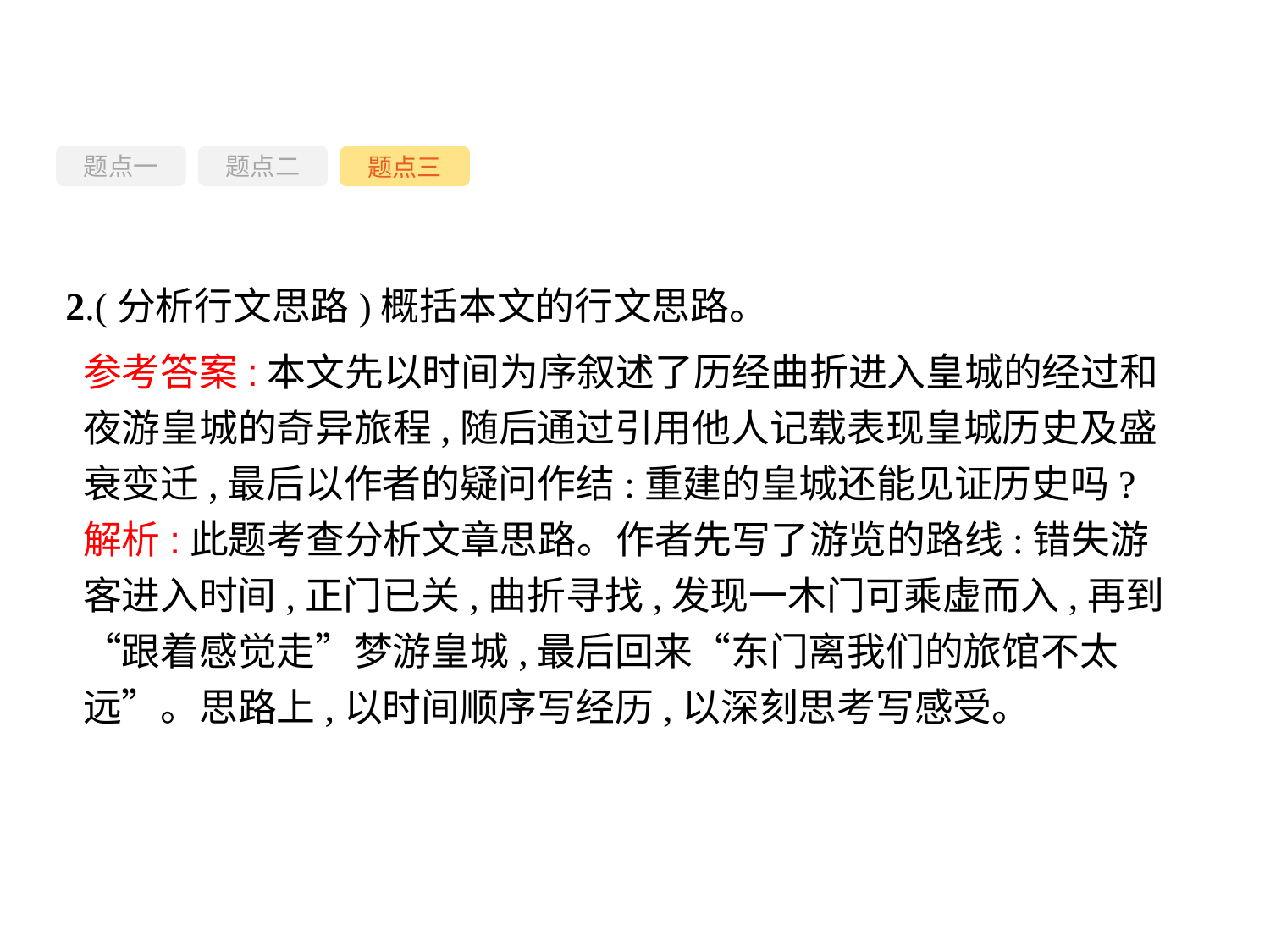

题点一
题点三
题点二
2.(分析行文思路)概括本文的行文思路。
参考答案:本文先以时间为序叙述了历经曲折进入皇城的经过和夜游皇城的奇异旅程,随后通过引用他人记载表现皇城历史及盛衰变迁,最后以作者的疑问作结:重建的皇城还能见证历史吗?
解析:此题考查分析文章思路。作者先写了游览的路线:错失游客进入时间,正门已关,曲折寻找,发现一木门可乘虚而入,再到“跟着感觉走”梦游皇城,最后回来“东门离我们的旅馆不太远”。思路上,以时间顺序写经历,以深刻思考写感受。
-86-